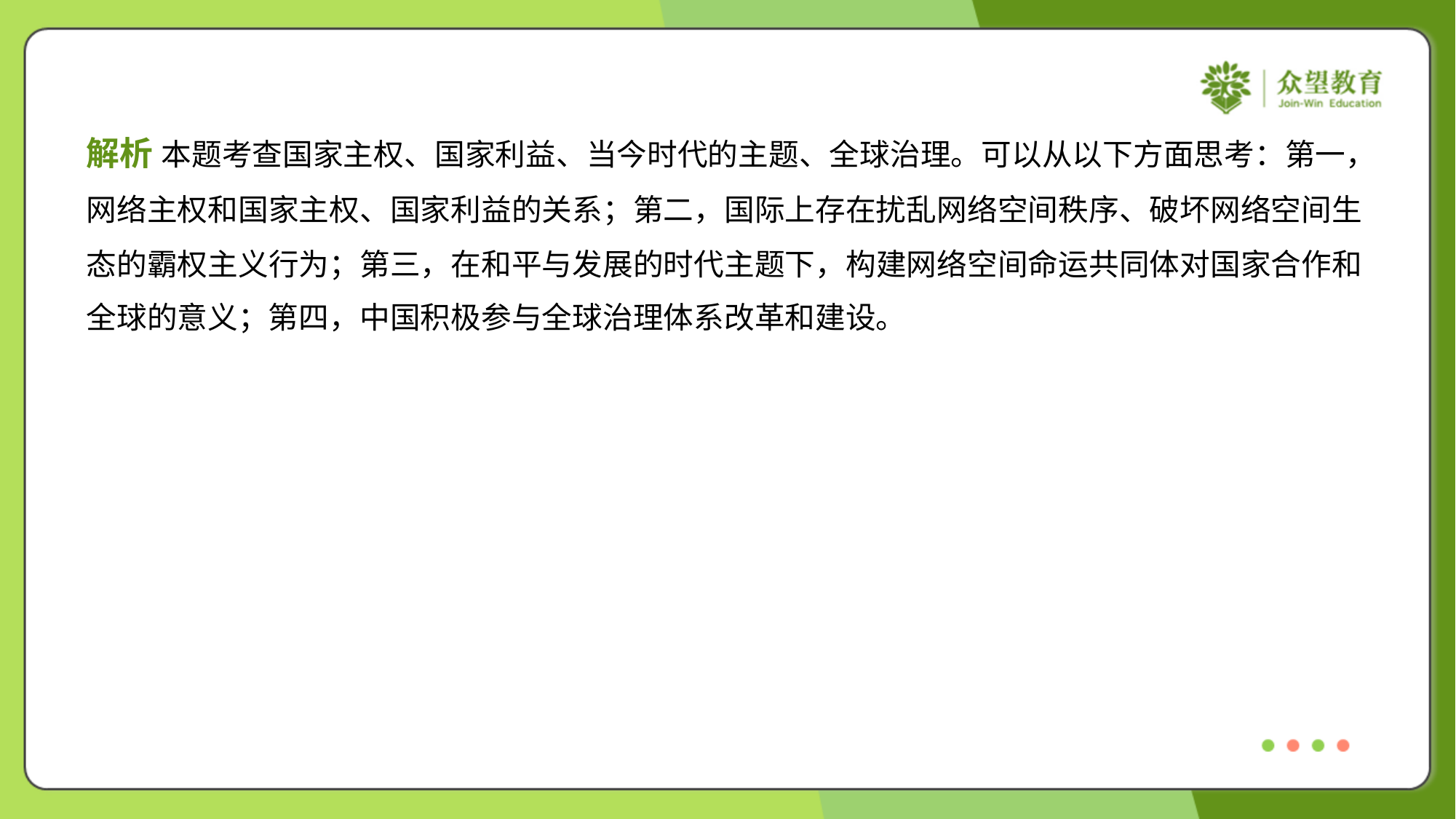

解析 本题考查国家主权、国家利益、当今时代的主题、全球治理。可以从以下方面思考：第一，
网络主权和国家主权、国家利益的关系；第二，国际上存在扰乱网络空间秩序、破坏网络空间生
态的霸权主义行为；第三，在和平与发展的时代主题下，构建网络空间命运共同体对国家合作和
全球的意义；第四，中国积极参与全球治理体系改革和建设。